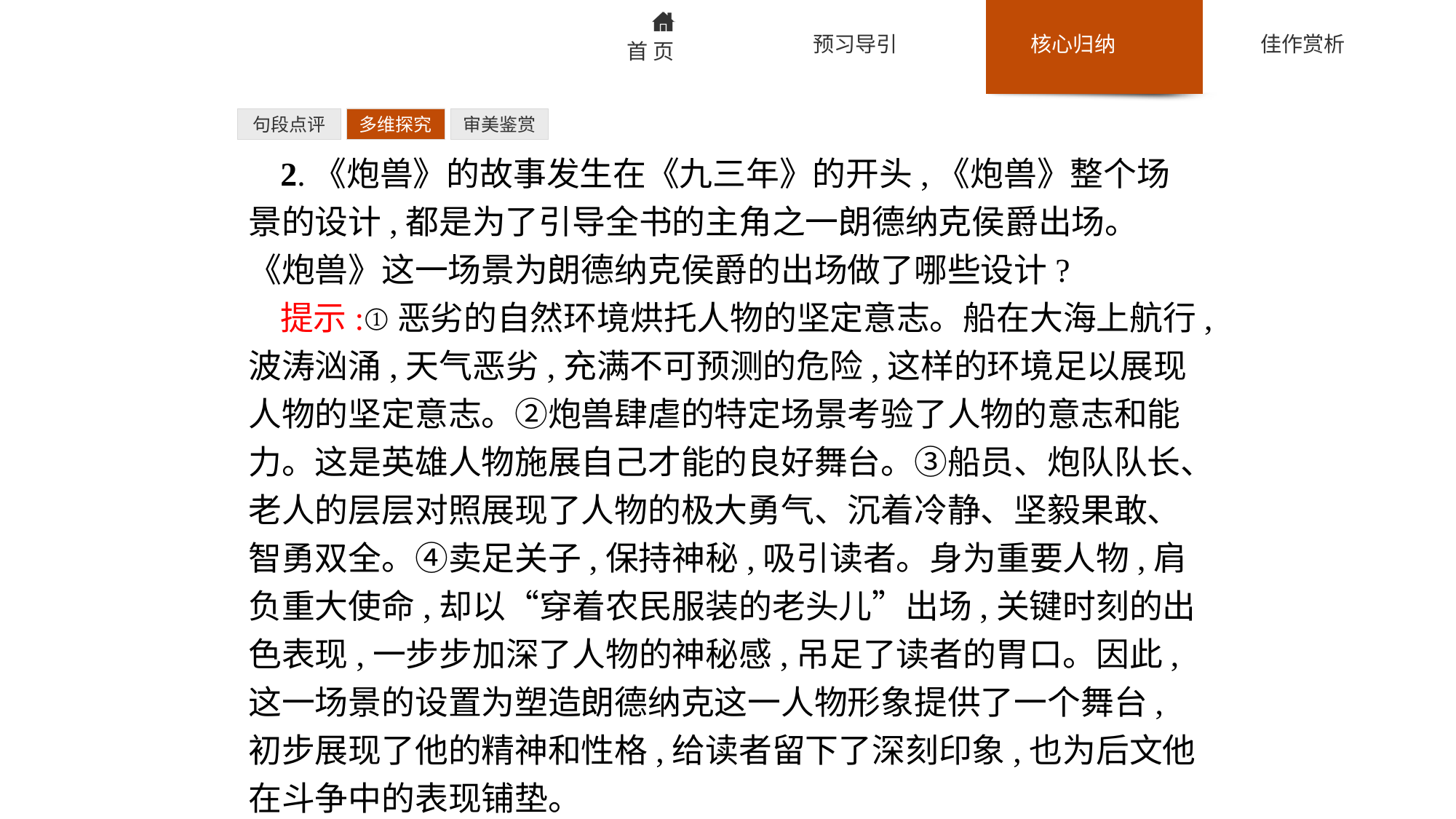

句段点评
多维探究
审美鉴赏
2.《炮兽》的故事发生在《九三年》的开头,《炮兽》整个场景的设计,都是为了引导全书的主角之一朗德纳克侯爵出场。《炮兽》这一场景为朗德纳克侯爵的出场做了哪些设计?
提示:①恶劣的自然环境烘托人物的坚定意志。船在大海上航行,波涛汹涌,天气恶劣,充满不可预测的危险,这样的环境足以展现人物的坚定意志。②炮兽肆虐的特定场景考验了人物的意志和能力。这是英雄人物施展自己才能的良好舞台。③船员、炮队队长、老人的层层对照展现了人物的极大勇气、沉着冷静、坚毅果敢、智勇双全。④卖足关子,保持神秘,吸引读者。身为重要人物,肩负重大使命,却以“穿着农民服装的老头儿”出场,关键时刻的出色表现,一步步加深了人物的神秘感,吊足了读者的胃口。因此,这一场景的设置为塑造朗德纳克这一人物形象提供了一个舞台,初步展现了他的精神和性格,给读者留下了深刻印象,也为后文他在斗争中的表现铺垫。